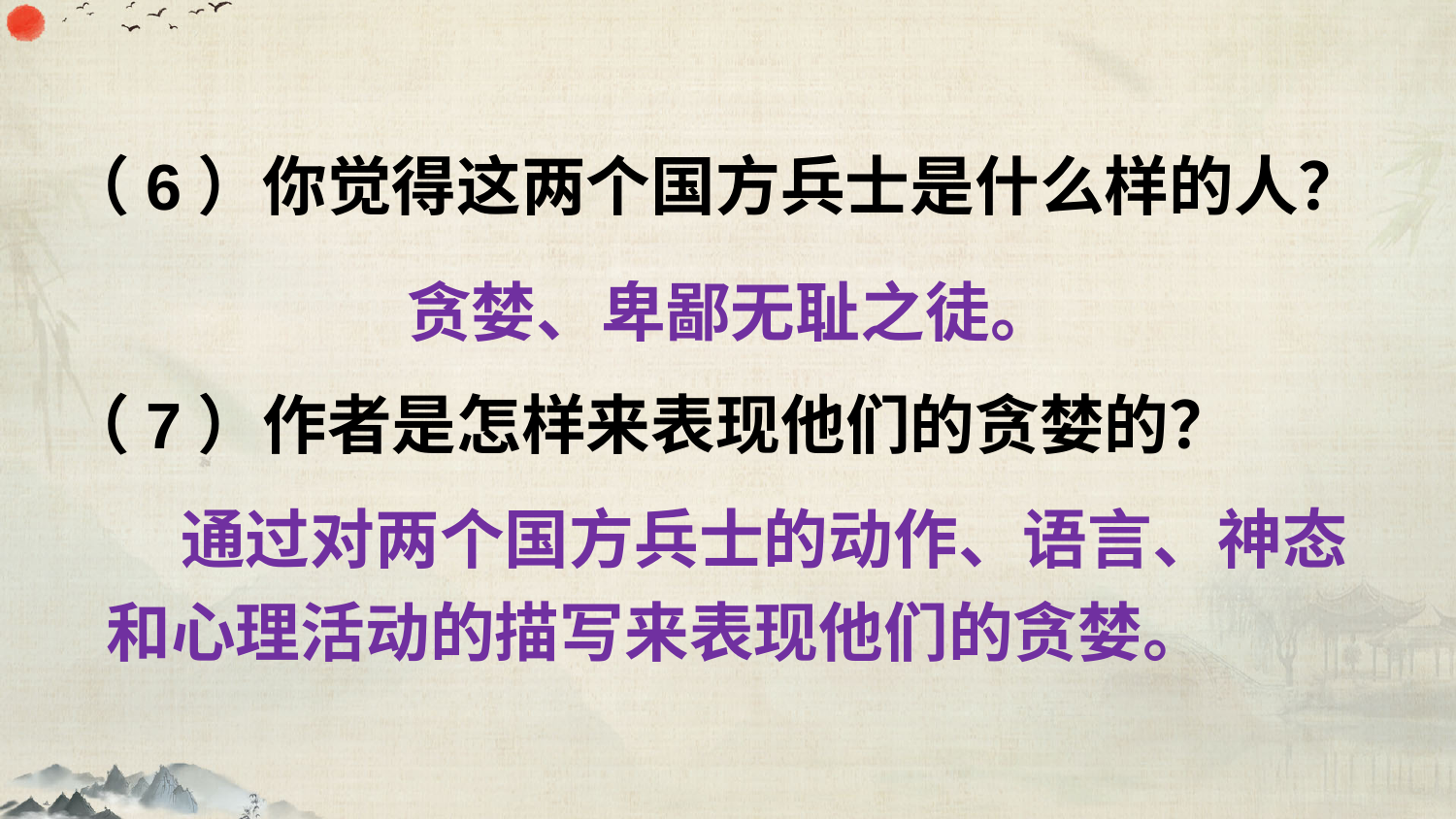

（6）你觉得这两个国方兵士是什么样的人？
贪婪、卑鄙无耻之徒。
（7）作者是怎样来表现他们的贪婪的？
    通过对两个国方兵士的动作、语言、神态和心理活动的描写来表现他们的贪婪。